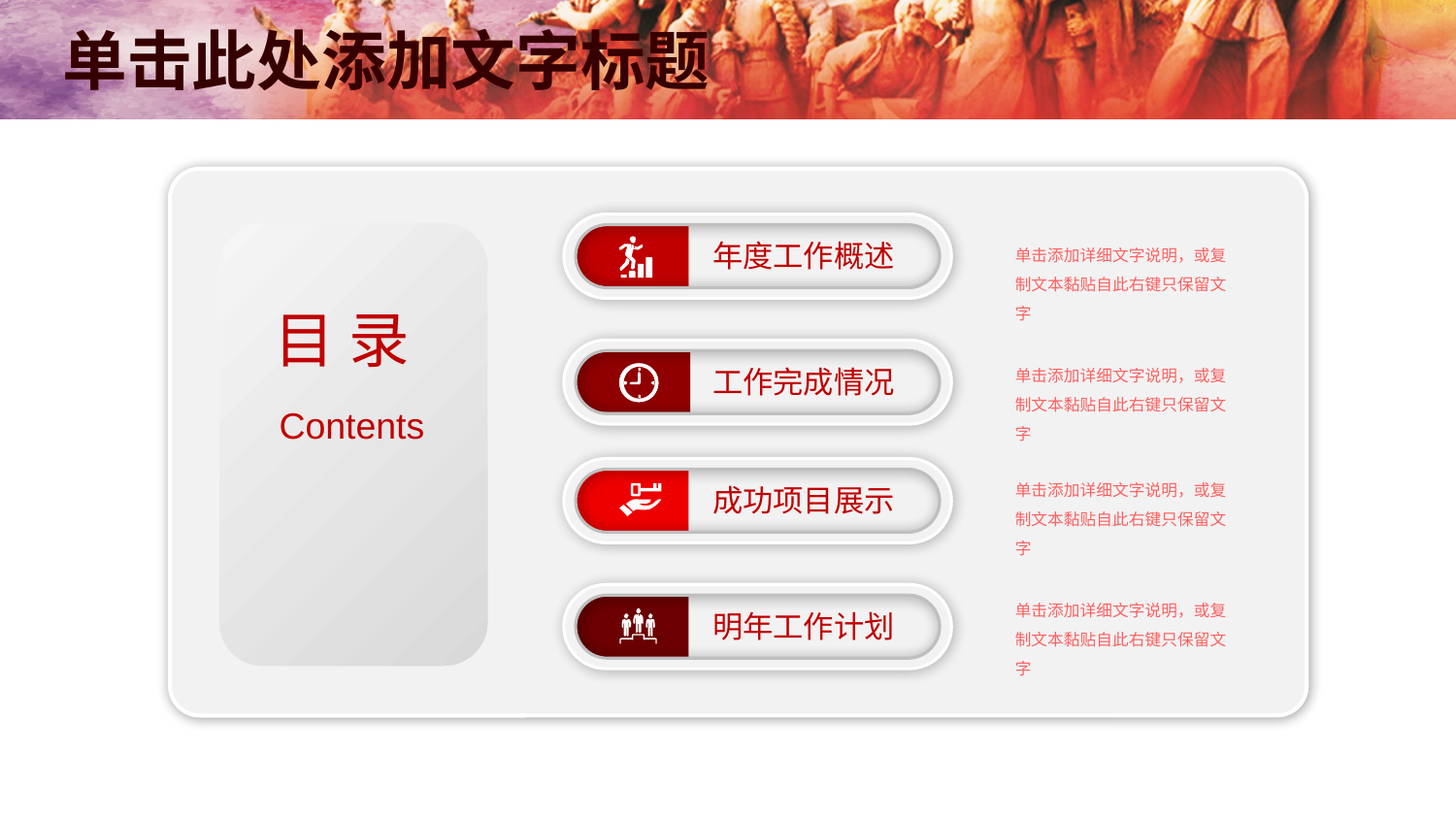

单击添加详细文字说明，或复制文本黏贴自此右键只保留文字
年度工作概述
目 录

单击添加详细文字说明，或复制文本黏贴自此右键只保留文字
工作完成情况
Contents

单击添加详细文字说明，或复制文本黏贴自此右键只保留文字
成功项目展示

单击添加详细文字说明，或复制文本黏贴自此右键只保留文字
明年工作计划